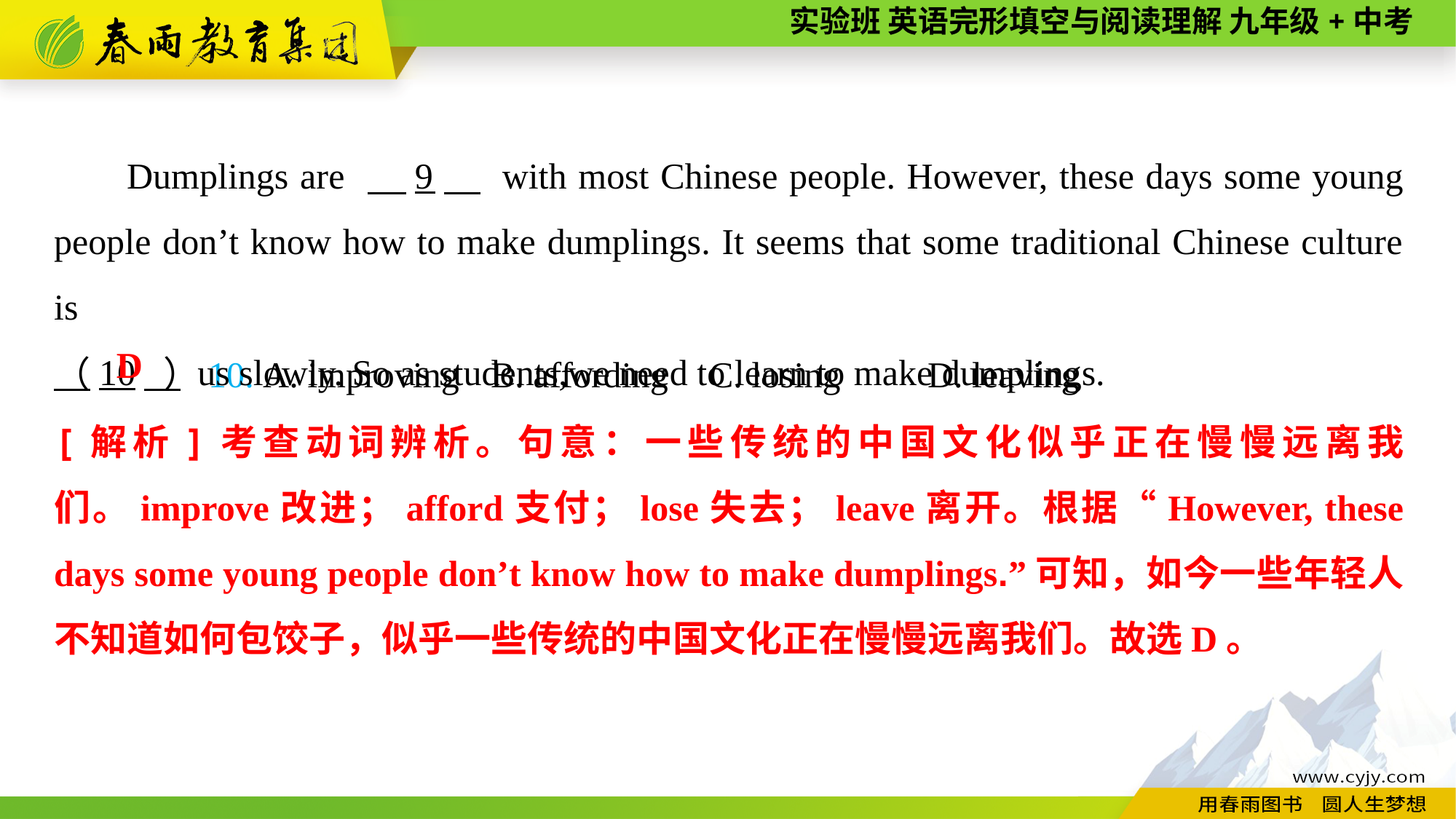

Dumplings are 　9　 with most Chinese people. However, these days some young people don’t know how to make dumplings. It seems that some traditional Chinese culture is
　10　 us slowly. So as students,we need to learn to make dumplings.
（　　）10. A. improving	B. affording	C. losing	D. leaving
D
[解析]考查动词辨析。句意：一些传统的中国文化似乎正在慢慢远离我们。improve改进；afford支付；lose失去；leave离开。根据“However, these days some young people don’t know how to make dumplings.”可知，如今一些年轻人不知道如何包饺子，似乎一些传统的中国文化正在慢慢远离我们。故选D。